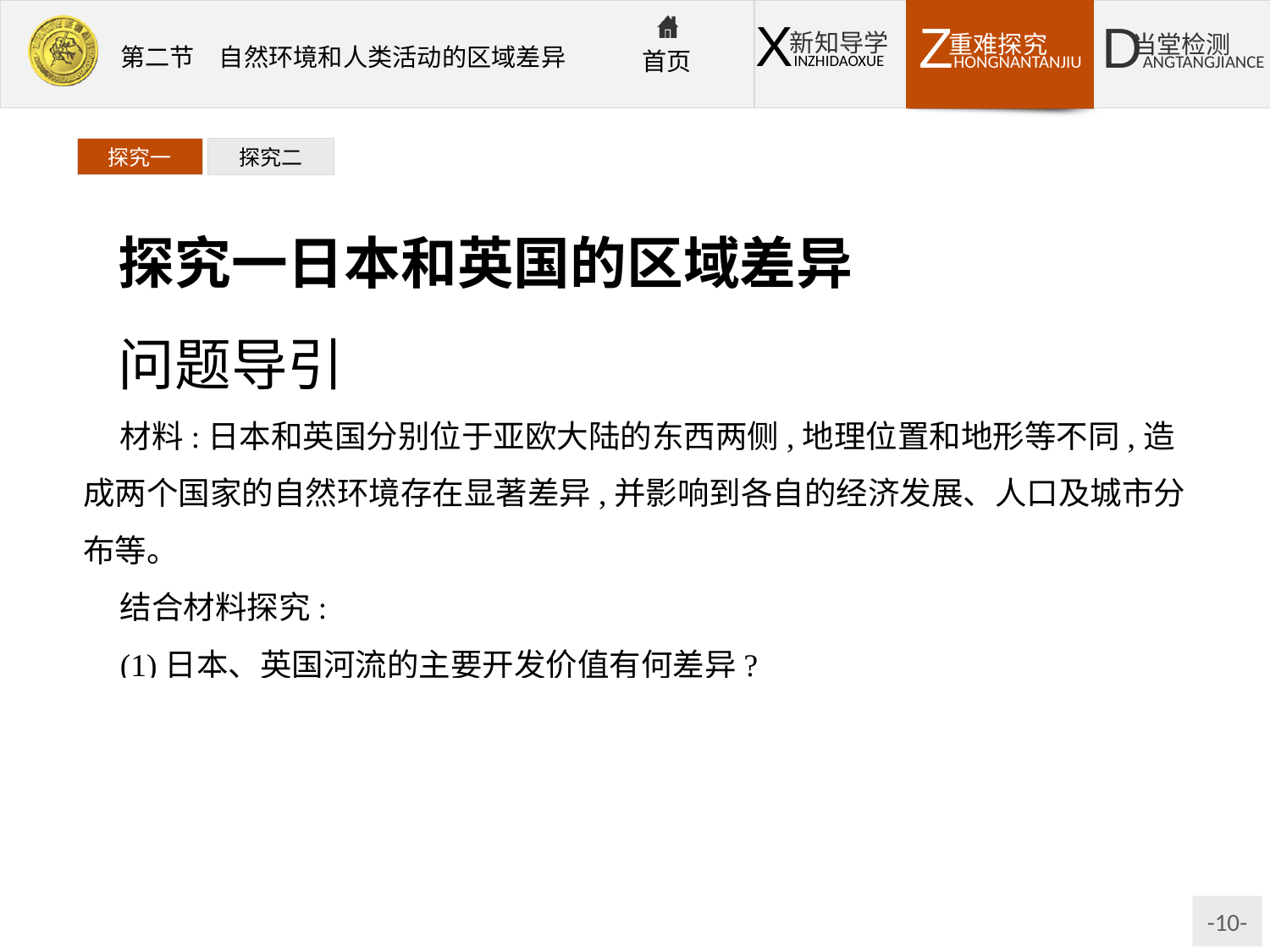

探究一
探究二
探究一日本和英国的区域差异
问题导引
材料:日本和英国分别位于亚欧大陆的东西两侧,地理位置和地形等不同,造成两个国家的自然环境存在显著差异,并影响到各自的经济发展、人口及城市分布等。
结合材料探究:
(1)日本、英国河流的主要开发价值有何差异?
提示日本地表崎岖,以山地、丘陵为主,季风气候显著,所以河流短小湍急,多峡谷、瀑布,流量季节变化大,不利于航行,但水力资源丰富;英国地形以平原为主,高原、低山、平原等交错分布,为温带海洋性气候,所以河网较密,流量平稳,各河之间分水岭不高,大多有运河相通,航行便利。